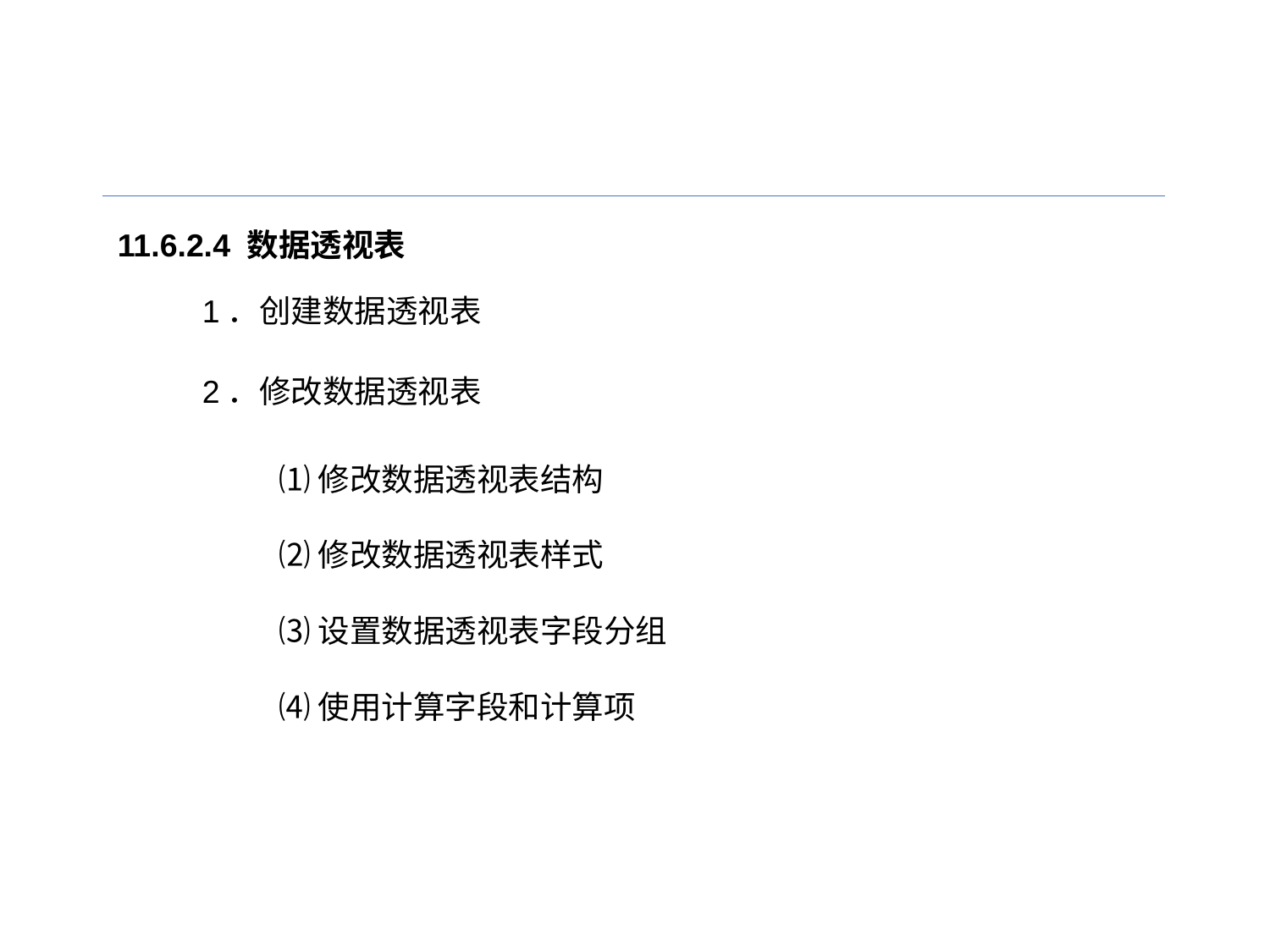

11.6.2.4 数据透视表
1．创建数据透视表
2．修改数据透视表
⑴修改数据透视表结构
⑵修改数据透视表样式
⑶设置数据透视表字段分组
⑷使用计算字段和计算项